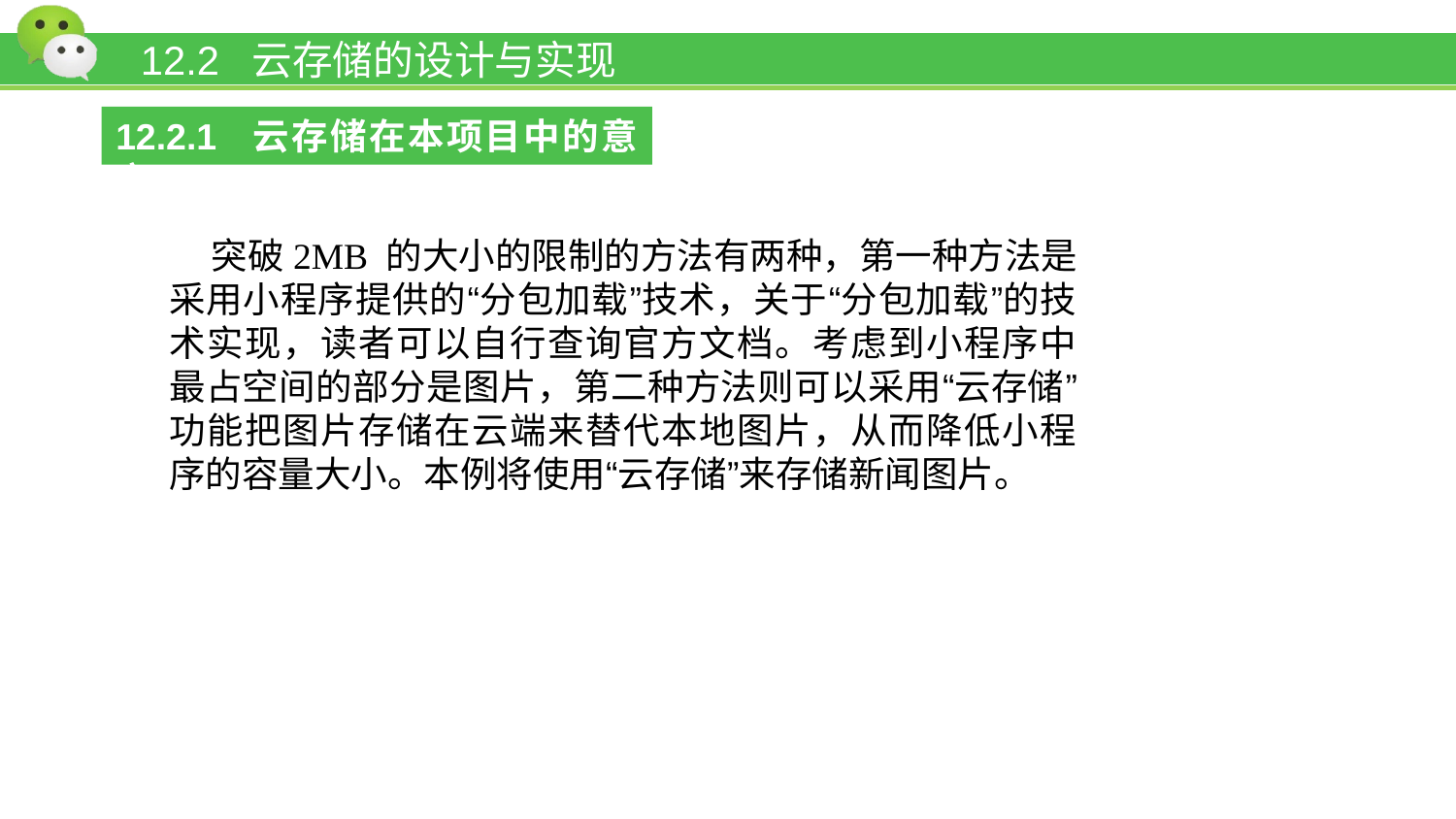

# 12.2  云存储的设计与实现
12.2.1  云存储在本项目中的意义
突破2MB 的大小的限制的方法有两种，第一种方法是采用小程序提供的“分包加载”技术，关于“分包加载”的技术实现，读者可以自行查询官方文档。考虑到小程序中最占空间的部分是图片，第二种方法则可以采用“云存储”功能把图片存储在云端来替代本地图片，从而降低小程序的容量大小。本例将使用“云存储”来存储新闻图片。